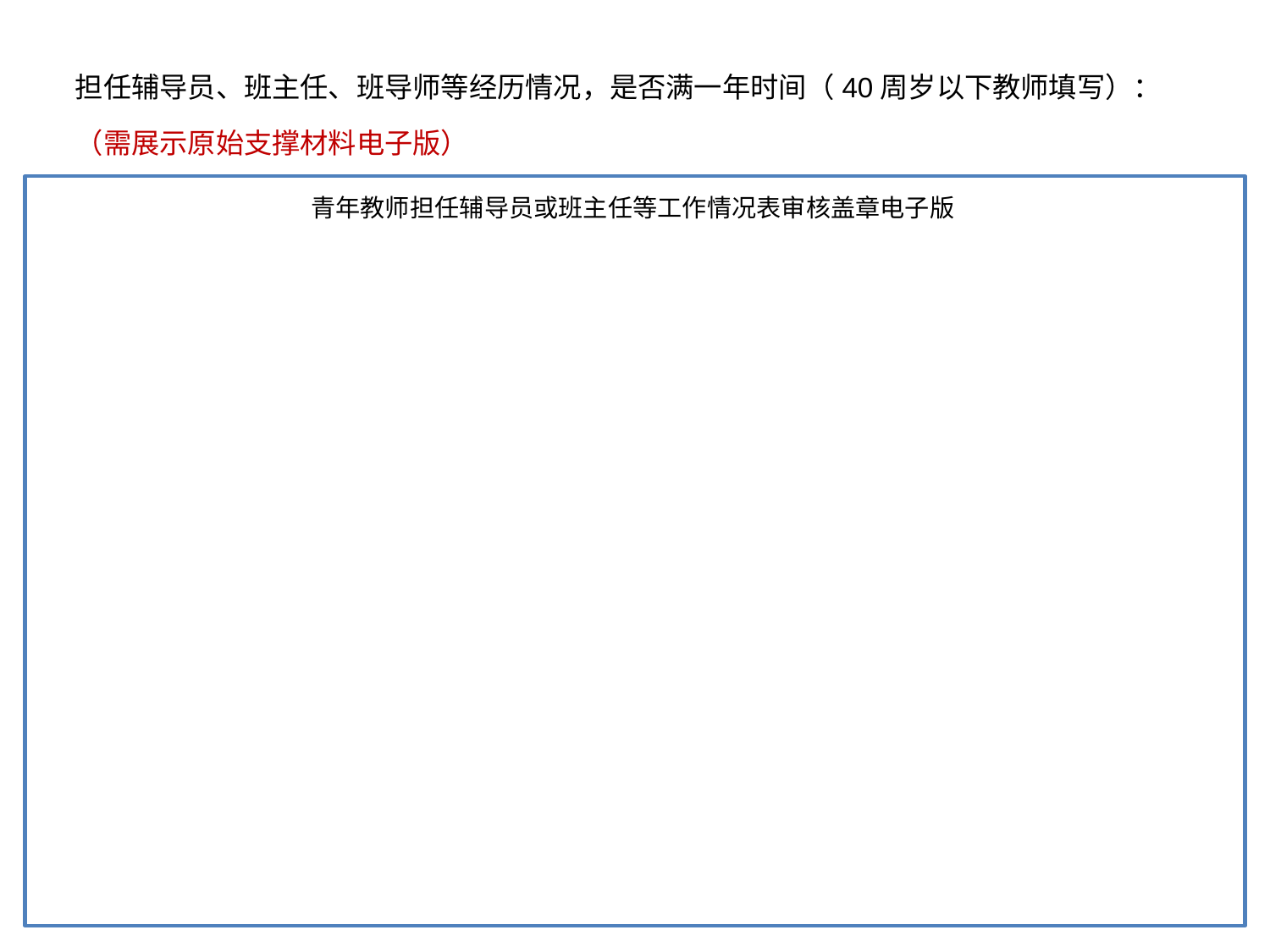

担任辅导员、班主任、班导师等经历情况，是否满一年时间（40周岁以下教师填写）：
（需展示原始支撑材料电子版）

青年教师担任辅导员或班主任等工作情况表审核盖章电子版